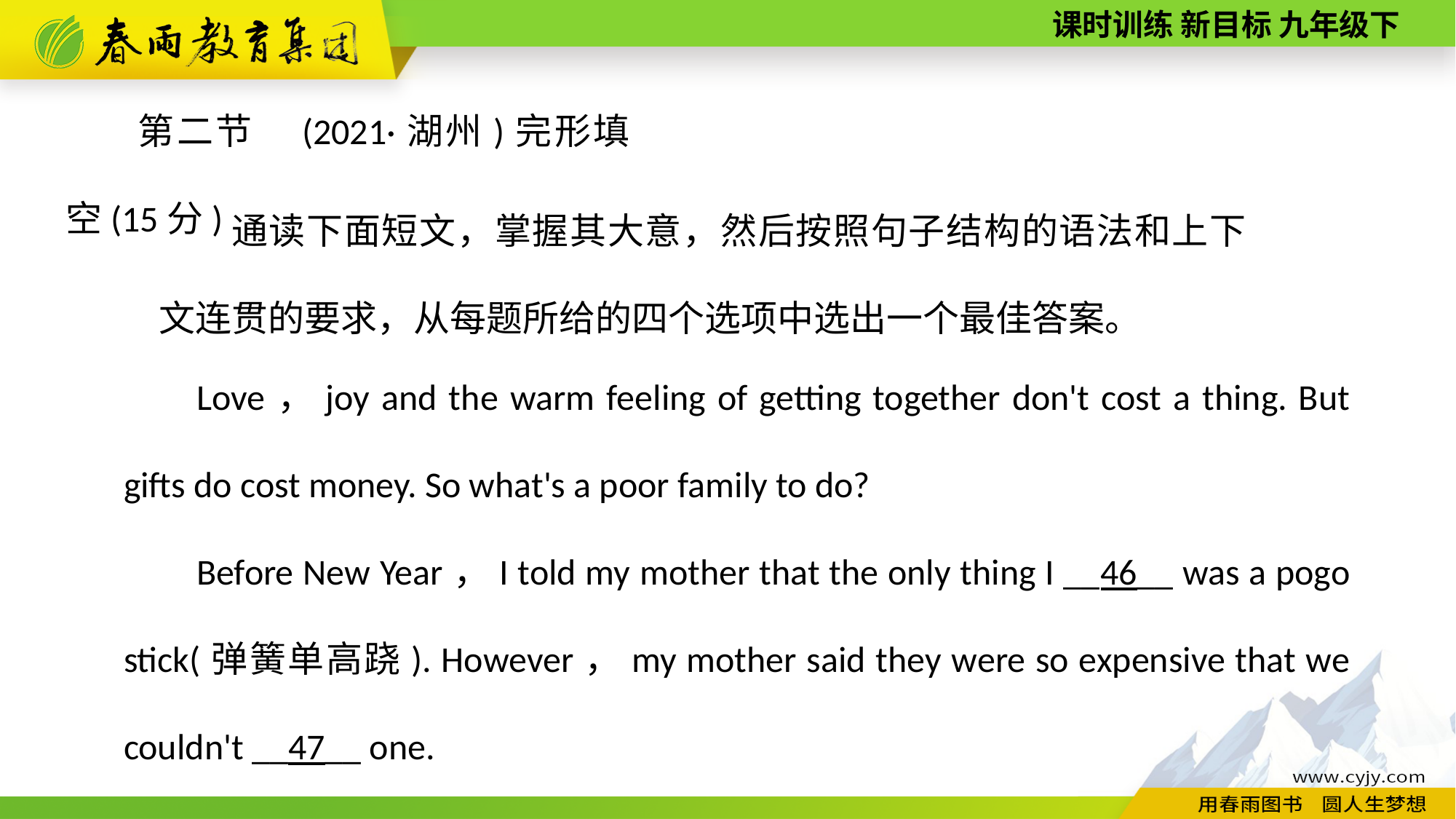

第二节　(2021·湖州)完形填空(15分)
通读下面短文，掌握其大意，然后按照句子结构的语法和上下文连贯的要求，从每题所给的四个选项中选出一个最佳答案。
Love，joy and the warm feeling of getting together don't cost a thing. But gifts do cost money. So what's a poor family to do?
Before New Year，I told my mother that the only thing I __46__ was a pogo stick(弹簧单高跷). However，my mother said they were so expensive that we couldn't __47__ one.